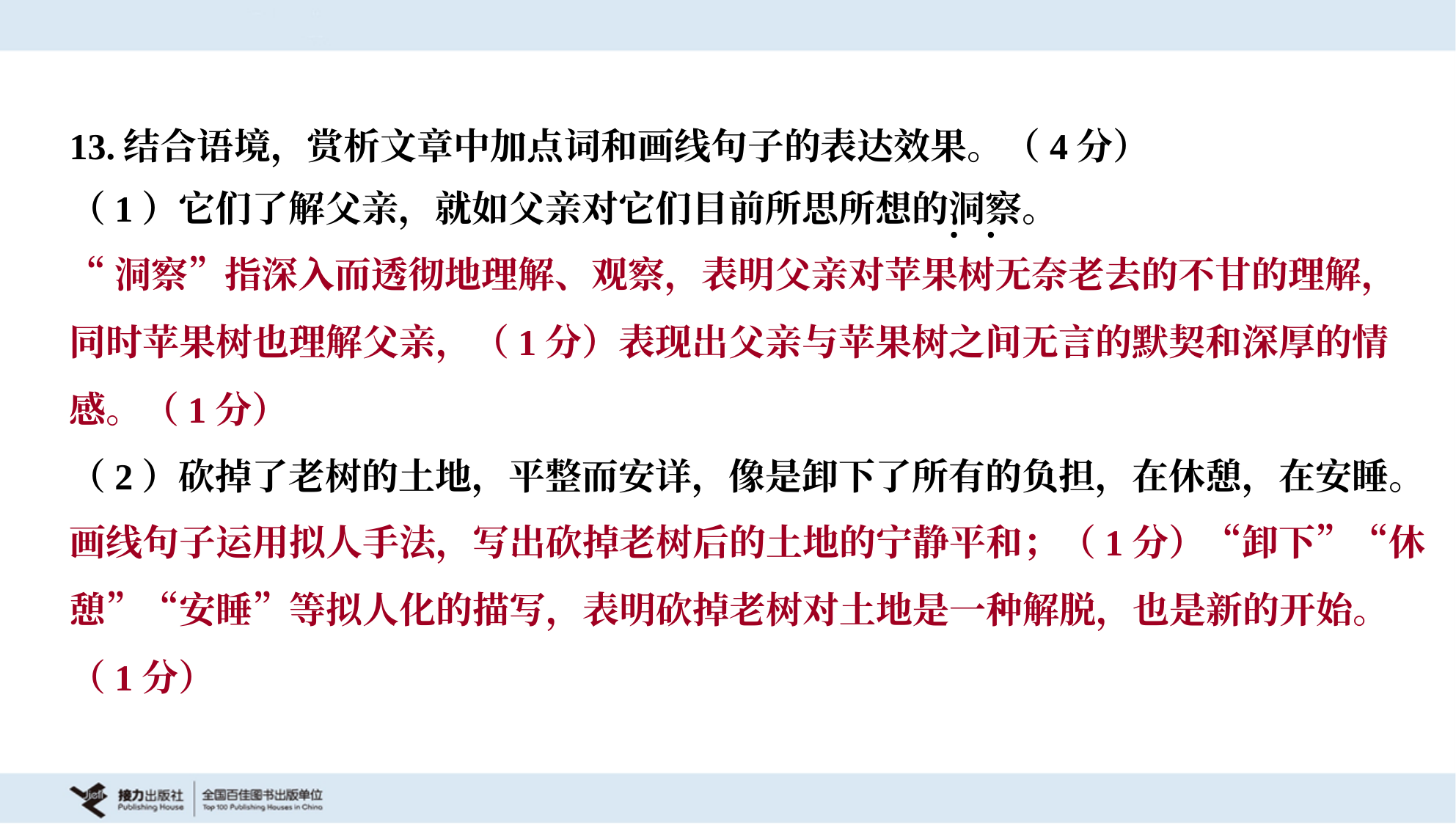

13.结合语境，赏析文章中加点词和画线句子的表达效果。（4分）
（1）它们了解父亲，就如父亲对它们目前所思所想的洞察。
“洞察”指深入而透彻地理解、观察，表明父亲对苹果树无奈老去的不甘的理解，
同时苹果树也理解父亲，（1分）表现出父亲与苹果树之间无言的默契和深厚的情
感。（1分）

（2）砍掉了老树的土地，平整而安详，像是卸下了所有的负担，在休憩，在安睡。
画线句子运用拟人手法，写出砍掉老树后的土地的宁静平和；（1分）“卸下”“休
憩”“安睡”等拟人化的描写，表明砍掉老树对土地是一种解脱，也是新的开始。
（1分）